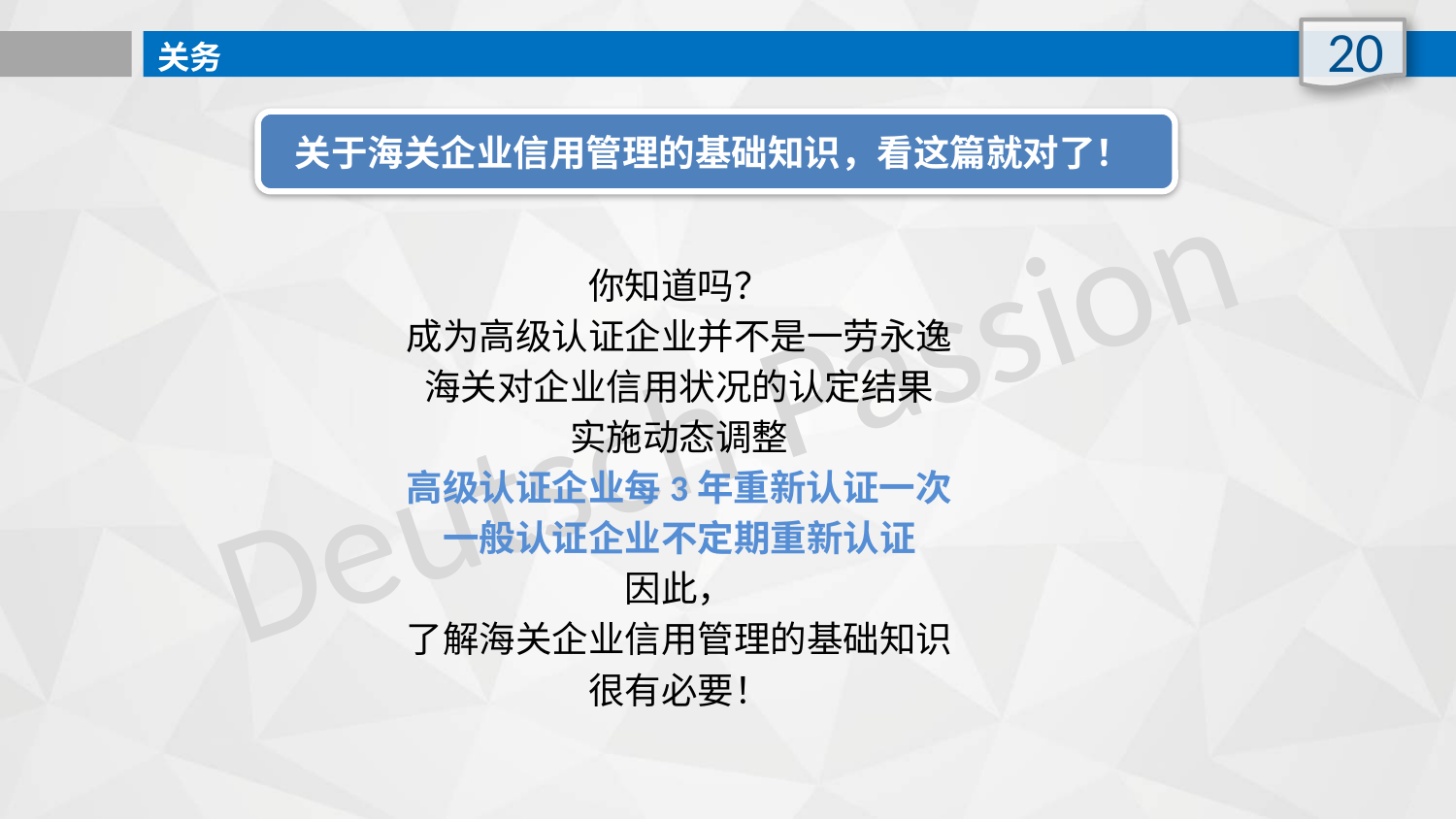

20

关务

关于海关企业信用管理的基础知识，看这篇就对了！

你知道吗？
成为高级认证企业并不是一劳永逸
海关对企业信用状况的认定结果
实施动态调整
高级认证企业每3年重新认证一次
一般认证企业不定期重新认证
因此，
了解海关企业信用管理的基础知识
很有必要！
Deutsch Passion